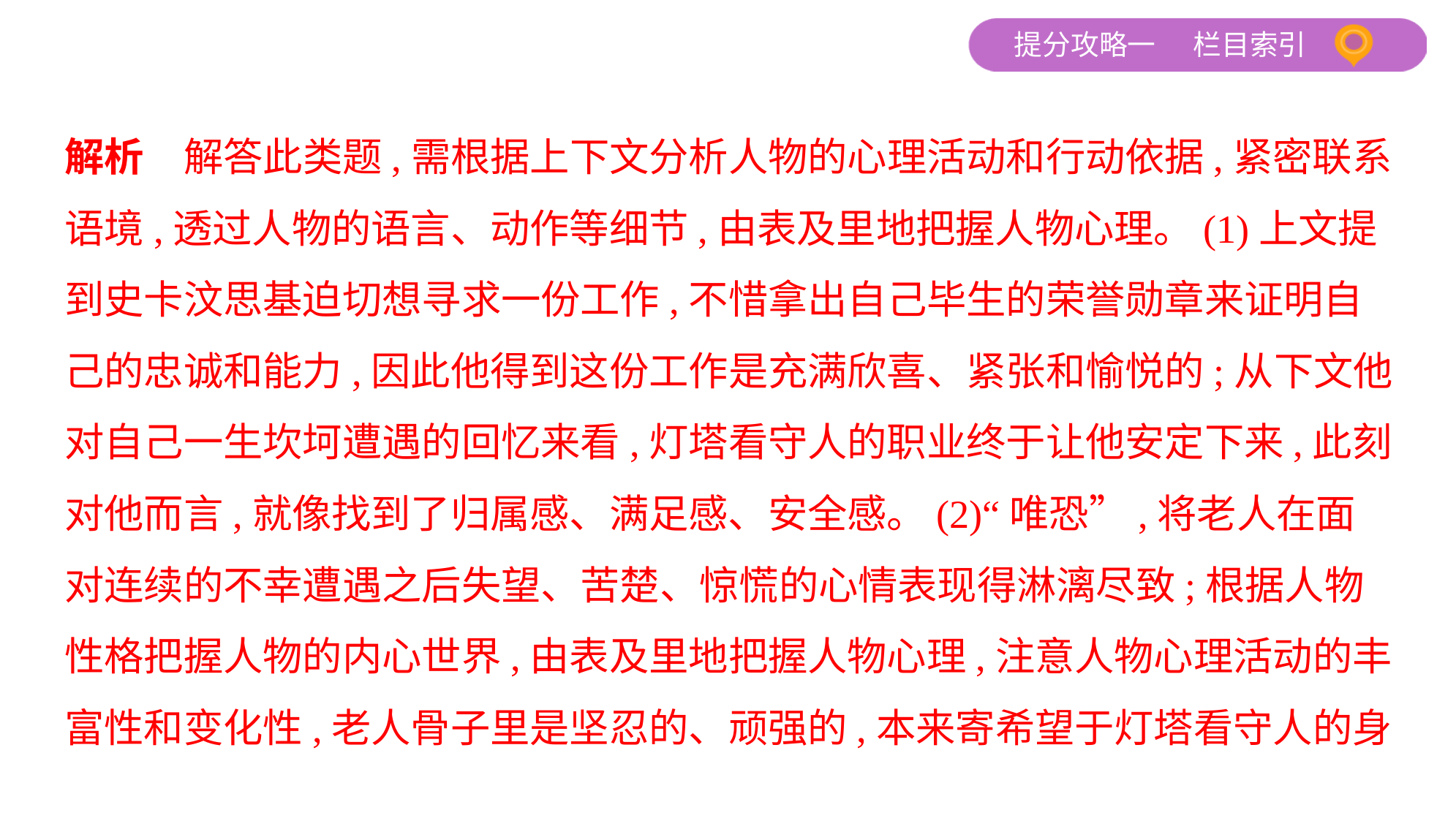

解析　解答此类题,需根据上下文分析人物的心理活动和行动依据,紧密联系
语境,透过人物的语言、动作等细节,由表及里地把握人物心理。(1)上文提
到史卡汶思基迫切想寻求一份工作,不惜拿出自己毕生的荣誉勋章来证明自
己的忠诚和能力,因此他得到这份工作是充满欣喜、紧张和愉悦的;从下文他
对自己一生坎坷遭遇的回忆来看,灯塔看守人的职业终于让他安定下来,此刻
对他而言,就像找到了归属感、满足感、安全感。(2)“唯恐”,将老人在面
对连续的不幸遭遇之后失望、苦楚、惊慌的心情表现得淋漓尽致;根据人物
性格把握人物的内心世界,由表及里地把握人物心理,注意人物心理活动的丰
富性和变化性,老人骨子里是坚忍的、顽强的,本来寄希望于灯塔看守人的身